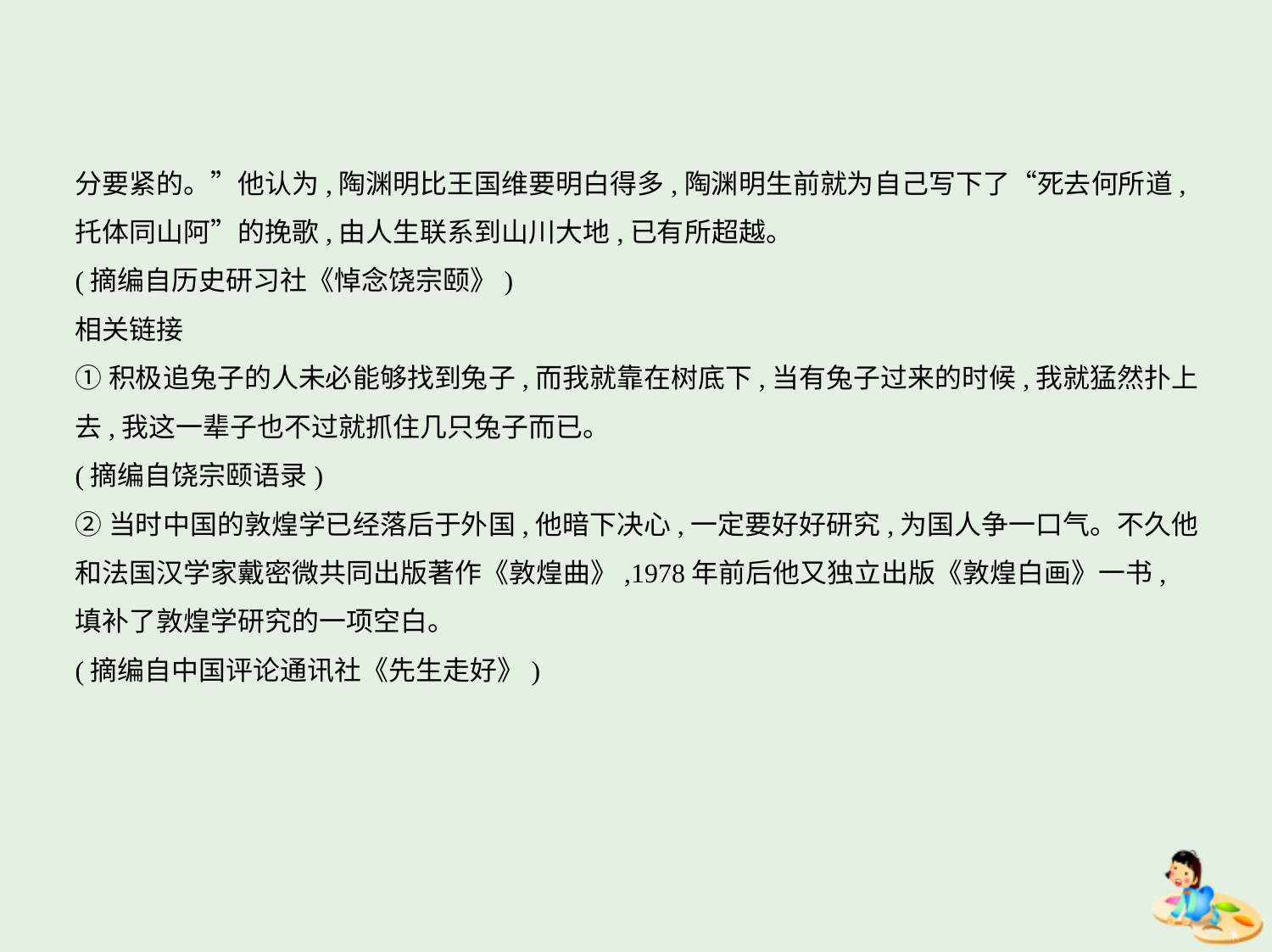

分要紧的。”他认为,陶渊明比王国维要明白得多,陶渊明生前就为自己写下了“死去何所道,
托体同山阿”的挽歌,由人生联系到山川大地,已有所超越。
(摘编自历史研习社《悼念饶宗颐》)
相关链接
①积极追兔子的人未必能够找到兔子,而我就靠在树底下,当有兔子过来的时候,我就猛然扑上
去,我这一辈子也不过就抓住几只兔子而已。
(摘编自饶宗颐语录)
②当时中国的敦煌学已经落后于外国,他暗下决心,一定要好好研究,为国人争一口气。不久他
和法国汉学家戴密微共同出版著作《敦煌曲》,1978年前后他又独立出版《敦煌白画》一书,
填补了敦煌学研究的一项空白。
(摘编自中国评论通讯社《先生走好》)